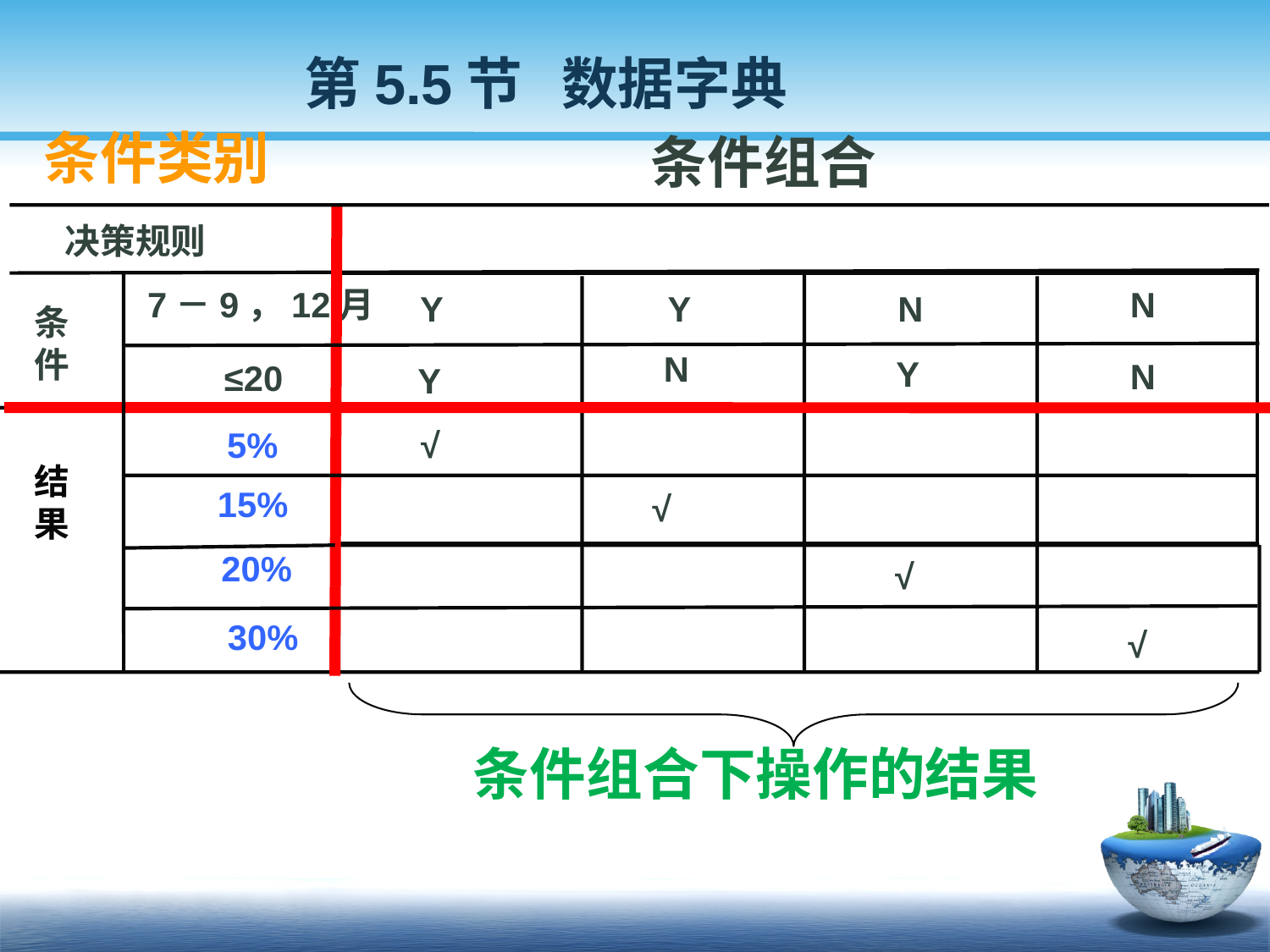

第5.5节   数据字典
 条件类别
  条件组合

7－9，12月

Y

订 票 量
≤20

  5%
 15%
 20%

 30%

  条件组合下操作的结果

决策规则

N
Y
N
条件
N

Y
N
Y
1－6,10,11月

√
结果

√

√

√